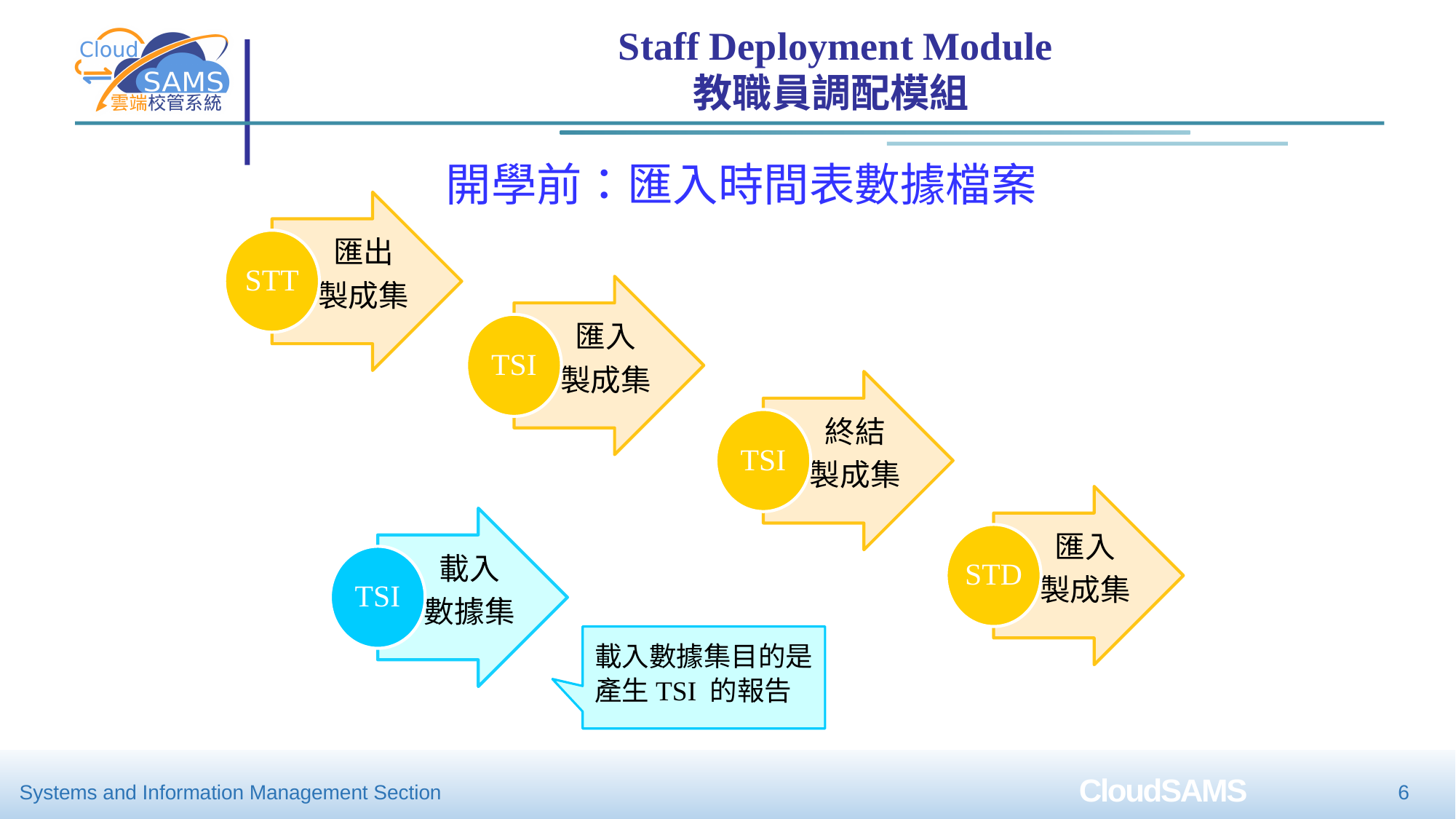

Staff Deployment Module
教職員調配模組
開學前：匯入時間表數據檔案

匯出
製成集

STT

匯入
製成集

TSI

終結
製成集

TSI

匯入
製成集

STD

載入
數據集

TSI

載入數據集目的是
產生TSI 的報告
6